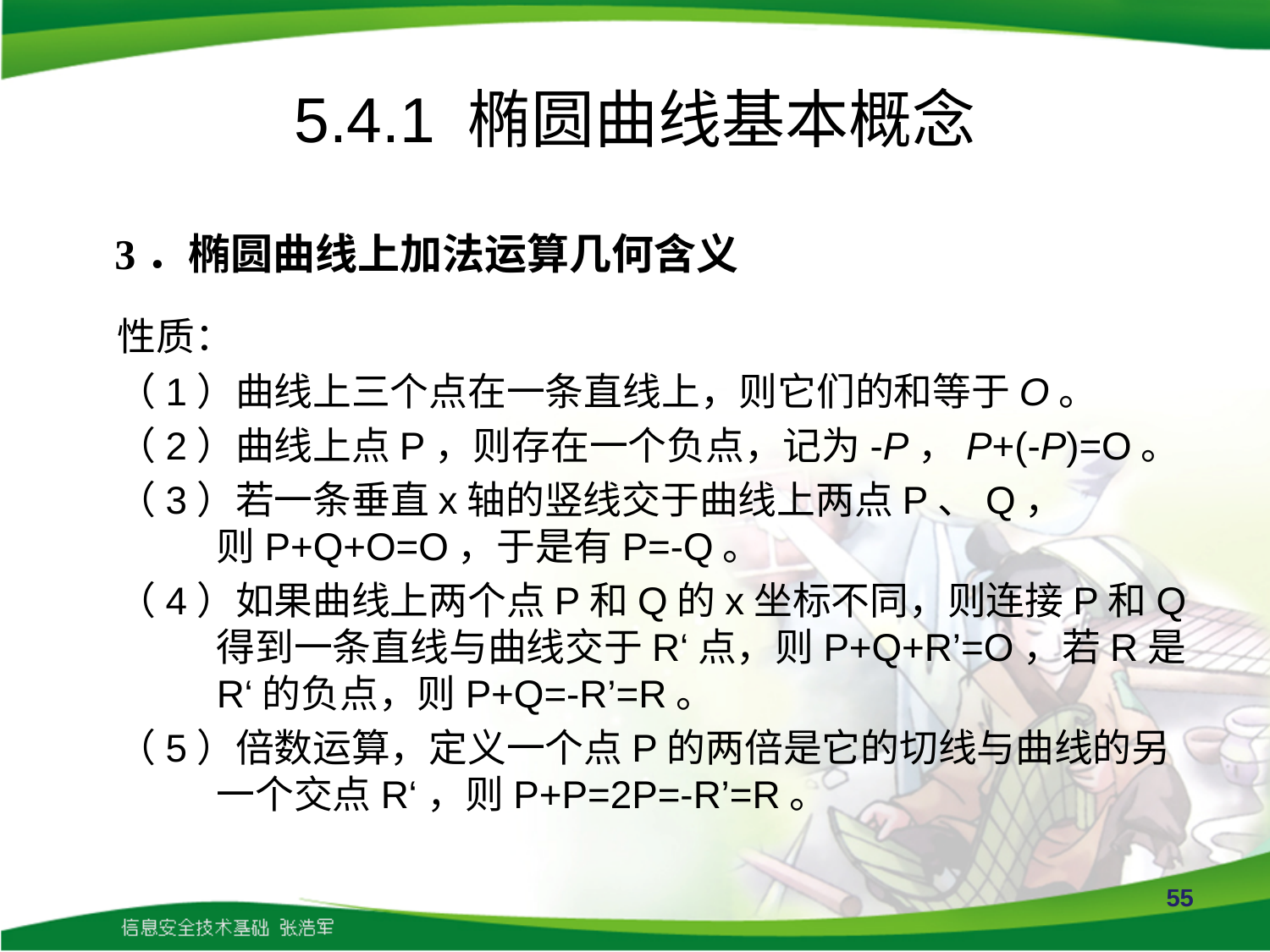

# 5.4.1 椭圆曲线基本概念
3．椭圆曲线上加法运算几何含义
性质：
（1）曲线上三个点在一条直线上，则它们的和等于O。
（2）曲线上点P，则存在一个负点，记为-P，P+(-P)=O。
（3）若一条垂直x轴的竖线交于曲线上两点P、Q，
则P+Q+O=O，于是有P=-Q。
（4）如果曲线上两个点P和Q的x坐标不同，则连接P和Q得到一条直线与曲线交于R‘点，则P+Q+R’=O，若R是R‘的负点，则P+Q=-R’=R。
（5）倍数运算，定义一个点P的两倍是它的切线与曲线的另一个交点R‘，则P+P=2P=-R’=R。

55